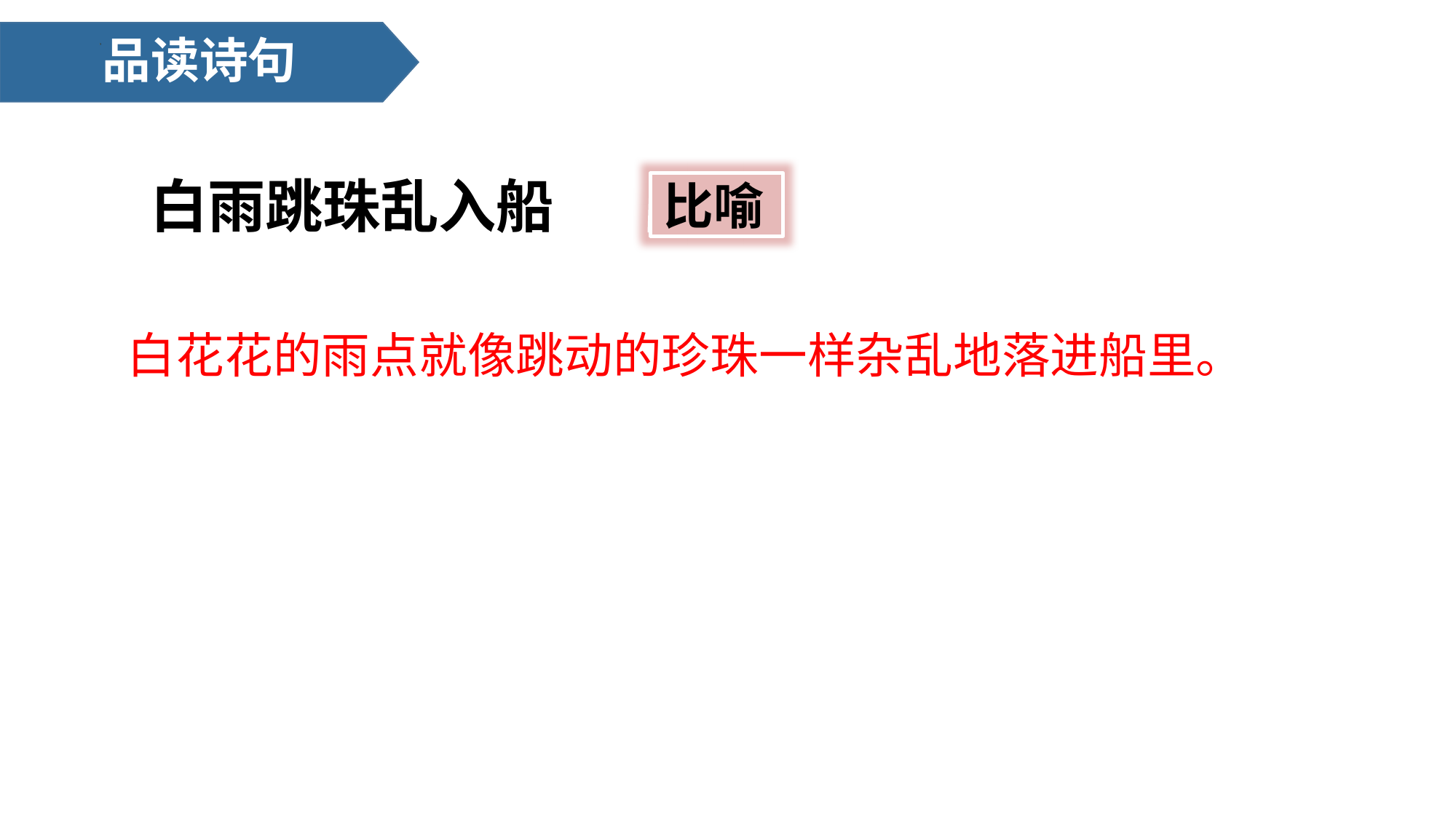

品读诗句
白雨跳珠乱入船
比喻
   白花花的雨点就像跳动的珍珠一样杂乱地落进船里。